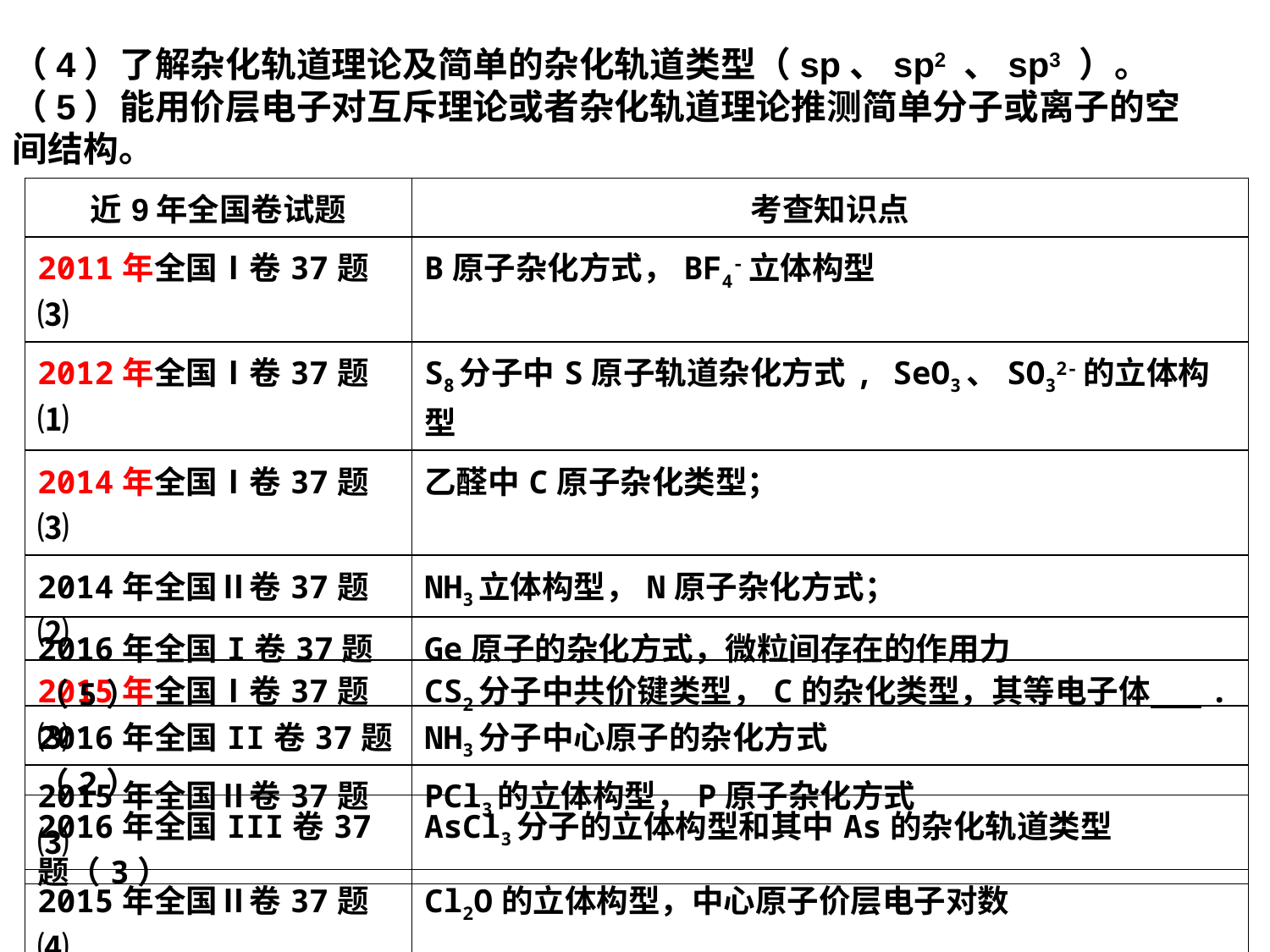

（4）了解杂化轨道理论及简单的杂化轨道类型（sp、sp2 、sp3 ）。
（5）能用价层电子对互斥理论或者杂化轨道理论推测简单分子或离子的空间结构。
| 近9年全国卷试题 | 考查知识点 |
| --- | --- |
| 2011年全国Ⅰ卷37题⑶ | B原子杂化方式，BF4-立体构型 |
| 2012年全国Ⅰ卷37题⑴ | S8分子中S原子轨道杂化方式, SeO3、SO32-的立体构型 |
| 2014年全国Ⅰ卷37题⑶ | 乙醛中C原子杂化类型； |
| 2014年全国Ⅱ卷37题⑵ | NH3立体构型，N原子杂化方式； |
| 2015年全国Ⅰ卷37题⑶ | CS2分子中共价键类型，C的杂化类型，其等电子体 . |
| 2015年全国Ⅱ卷37题⑶ | PCl3的立体构型，P原子杂化方式 |
| 2015年全国Ⅱ卷37题⑷ | Cl2O的立体构型，中心原子价层电子对数 |
| 2016年全国I卷37题（5） | Ge原子的杂化方式，微粒间存在的作用力 |
| --- | --- |
| 2016年全国II卷37题（2） | NH3分子中心原子的杂化方式 |
| 2016年全国III卷37题（3） | AsCl3分子的立体构型和其中As的杂化轨道类型 |